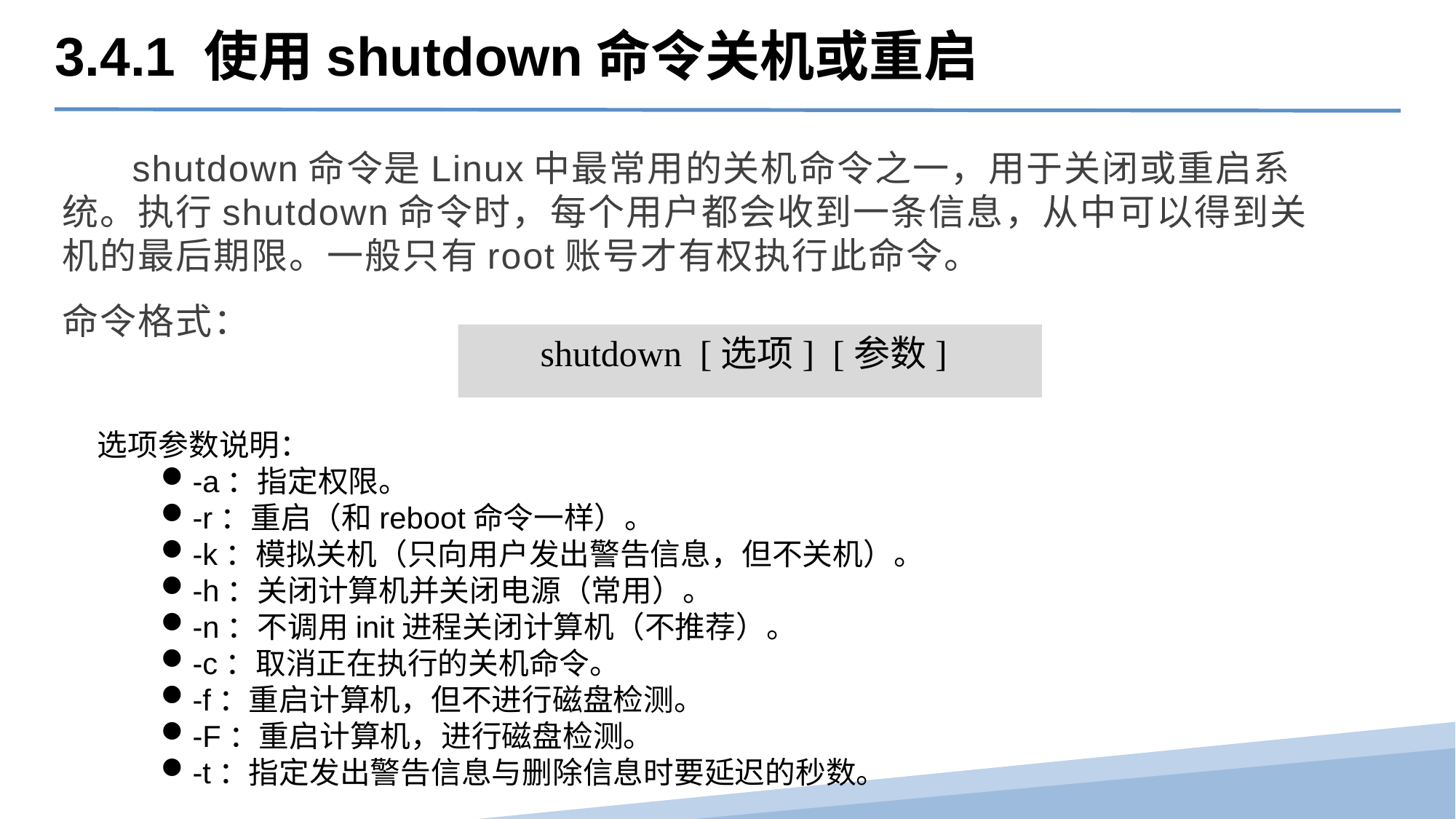

3.4.1 使用shutdown命令关机或重启
      shutdown命令是Linux中最常用的关机命令之一，用于关闭或重启系统。执行shutdown命令时，每个用户都会收到一条信息，从中可以得到关机的最后期限。一般只有root账号才有权执行此命令。
命令格式：
shutdown  [选项]  [参数]

选项参数说明：
-a：指定权限。
-r：重启（和reboot命令一样）。
-k：模拟关机（只向用户发出警告信息，但不关机）。
-h：关闭计算机并关闭电源（常用）。
-n：不调用init进程关闭计算机（不推荐）。
-c：取消正在执行的关机命令。
-f：重启计算机，但不进行磁盘检测。
-F：重启计算机，进行磁盘检测。
-t：指定发出警告信息与删除信息时要延迟的秒数。